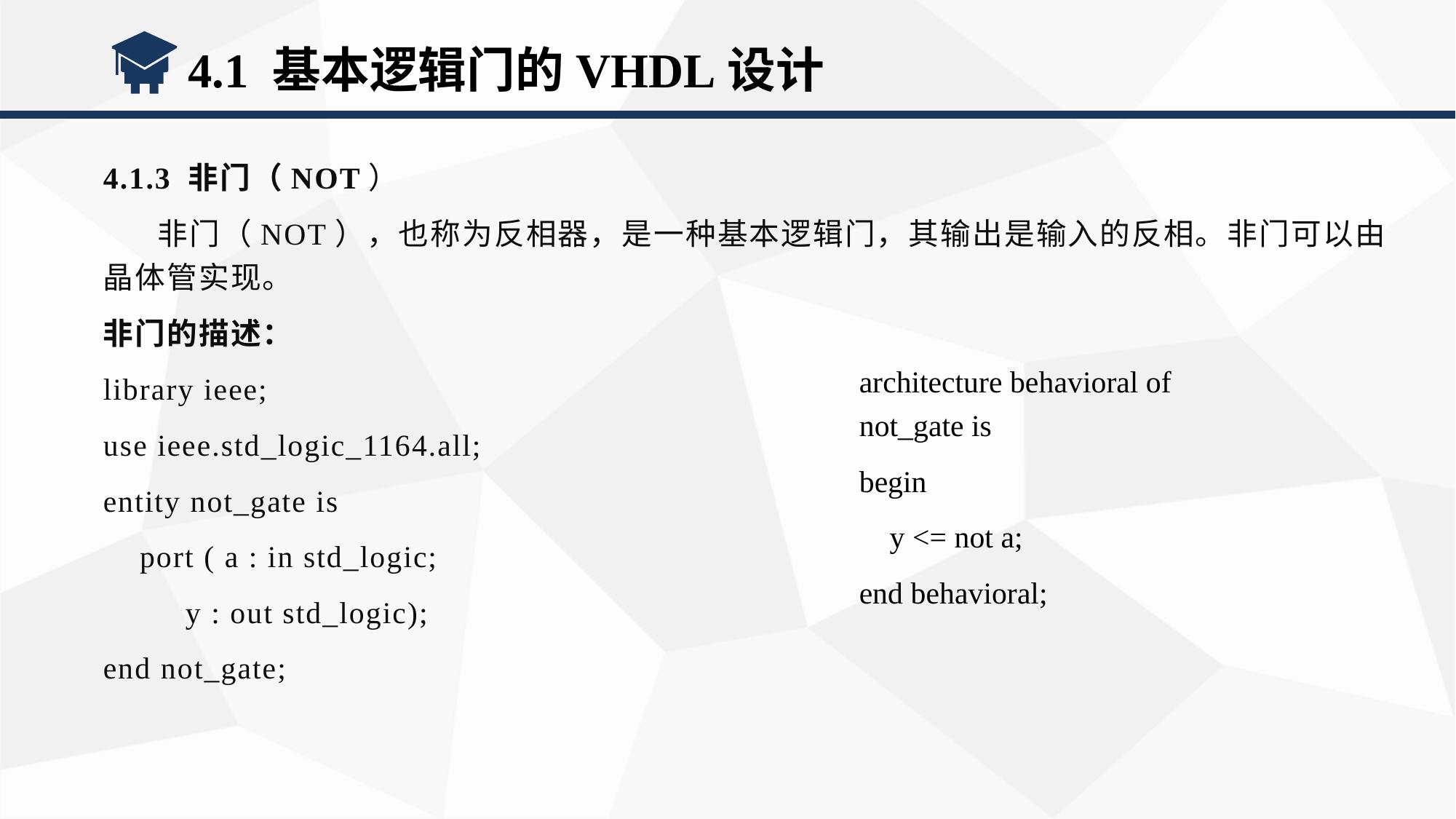

4.1 基本逻辑门的VHDL设计

4.1.3 非门（NOT）
非门（NOT），也称为反相器，是一种基本逻辑门，其输出是输入的反相。非门可以由晶体管实现。
非门的描述：
library ieee;
use ieee.std_logic_1164.all;
entity not_gate is
    port ( a : in std_logic;
         y : out std_logic);
end not_gate;
architecture behavioral of not_gate is
begin
    y <= not a;
end behavioral;